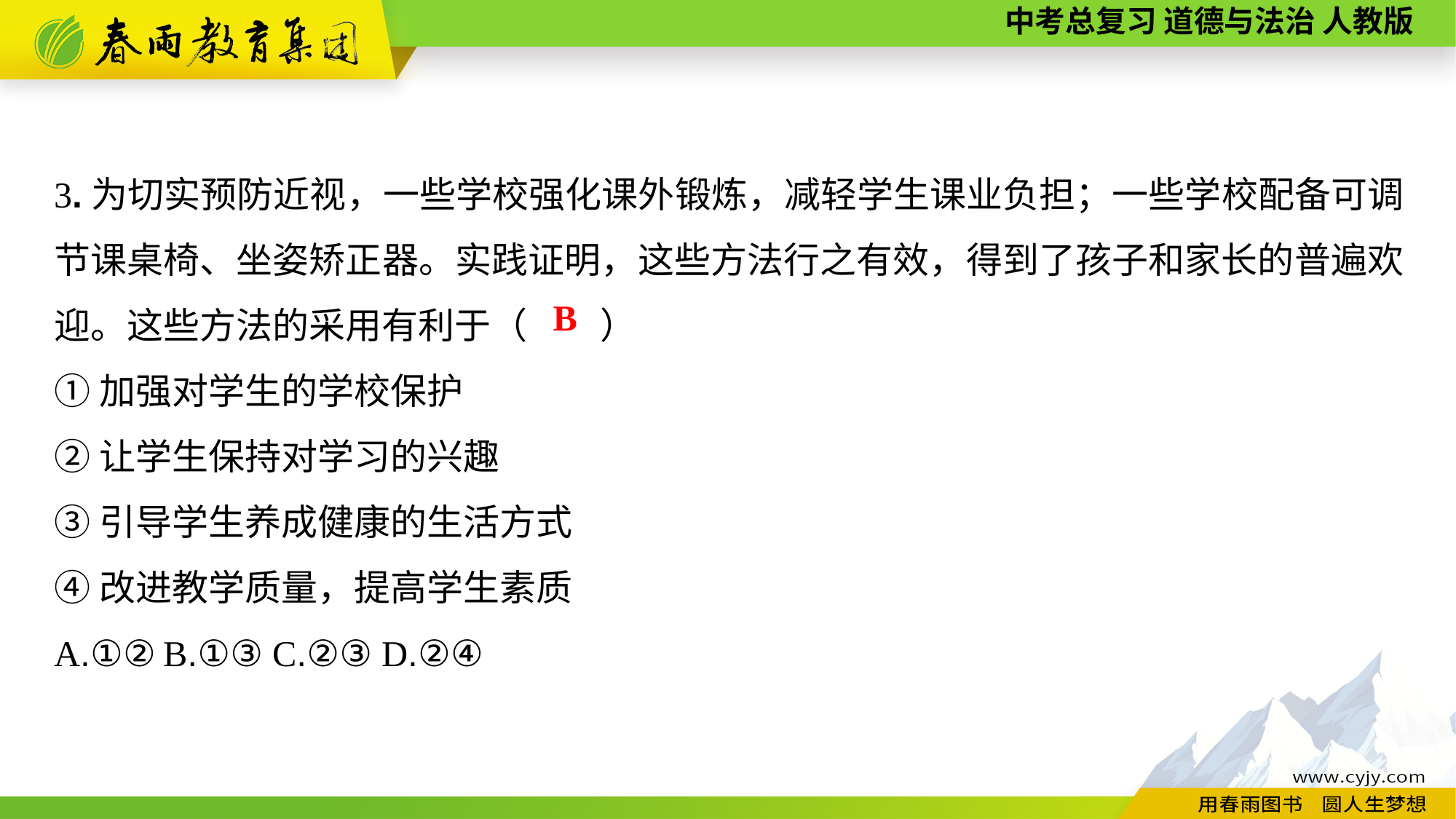

3.为切实预防近视，一些学校强化课外锻炼，减轻学生课业负担；一些学校配备可调节课桌椅、坐姿矫正器。实践证明，这些方法行之有效，得到了孩子和家长的普遍欢迎。这些方法的采用有利于（　　）
①加强对学生的学校保护
②让学生保持对学习的兴趣
③引导学生养成健康的生活方式
④改进教学质量，提高学生素质
A.①②	B.①③	C.②③	D.②④
B